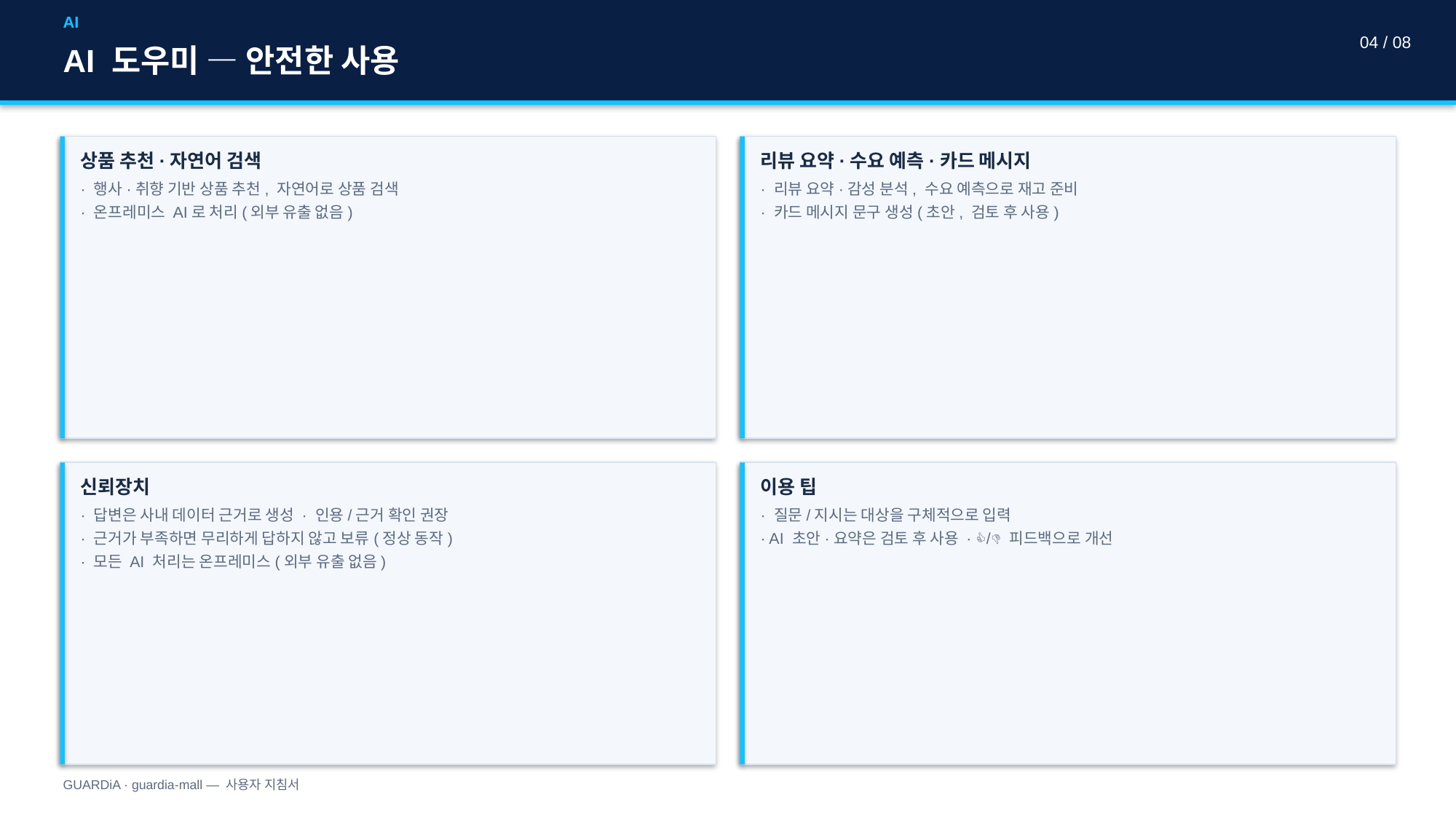

AI
04 / 08
AI 도우미 — 안전한 사용

상품 추천·자연어 검색
· 행사·취향 기반 상품 추천, 자연어로 상품 검색
· 온프레미스 AI로 처리(외부 유출 없음)
리뷰 요약·수요 예측·카드 메시지
· 리뷰 요약·감성 분석, 수요 예측으로 재고 준비
· 카드 메시지 문구 생성(초안, 검토 후 사용)

신뢰장치
· 답변은 사내 데이터 근거로 생성 · 인용/근거 확인 권장
· 근거가 부족하면 무리하게 답하지 않고 보류(정상 동작)
· 모든 AI 처리는 온프레미스(외부 유출 없음)
이용 팁
· 질문/지시는 대상을 구체적으로 입력
· AI 초안·요약은 검토 후 사용 · 👍/👎 피드백으로 개선
GUARDiA · guardia-mall — 사용자 지침서